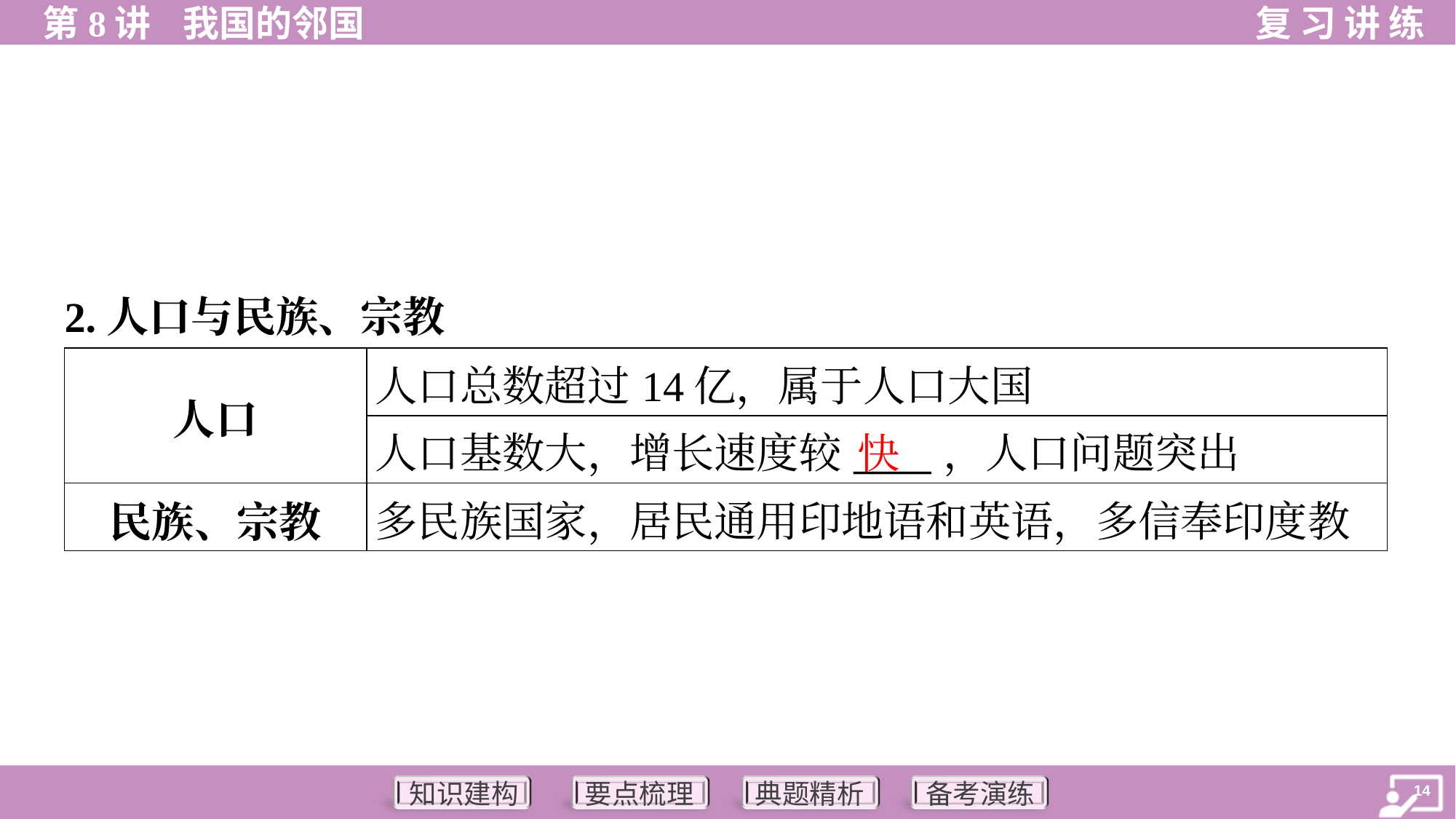

2.人口与民族、宗教
| 人口 | 人口总数超过14亿，属于人口大国 |
| --- | --- |
|  | 人口基数大，增长速度较\_\_\_\_，人口问题突出 |
| 民族、宗教 | 多民族国家，居民通用印地语和英语，多信奉印度教 |
快